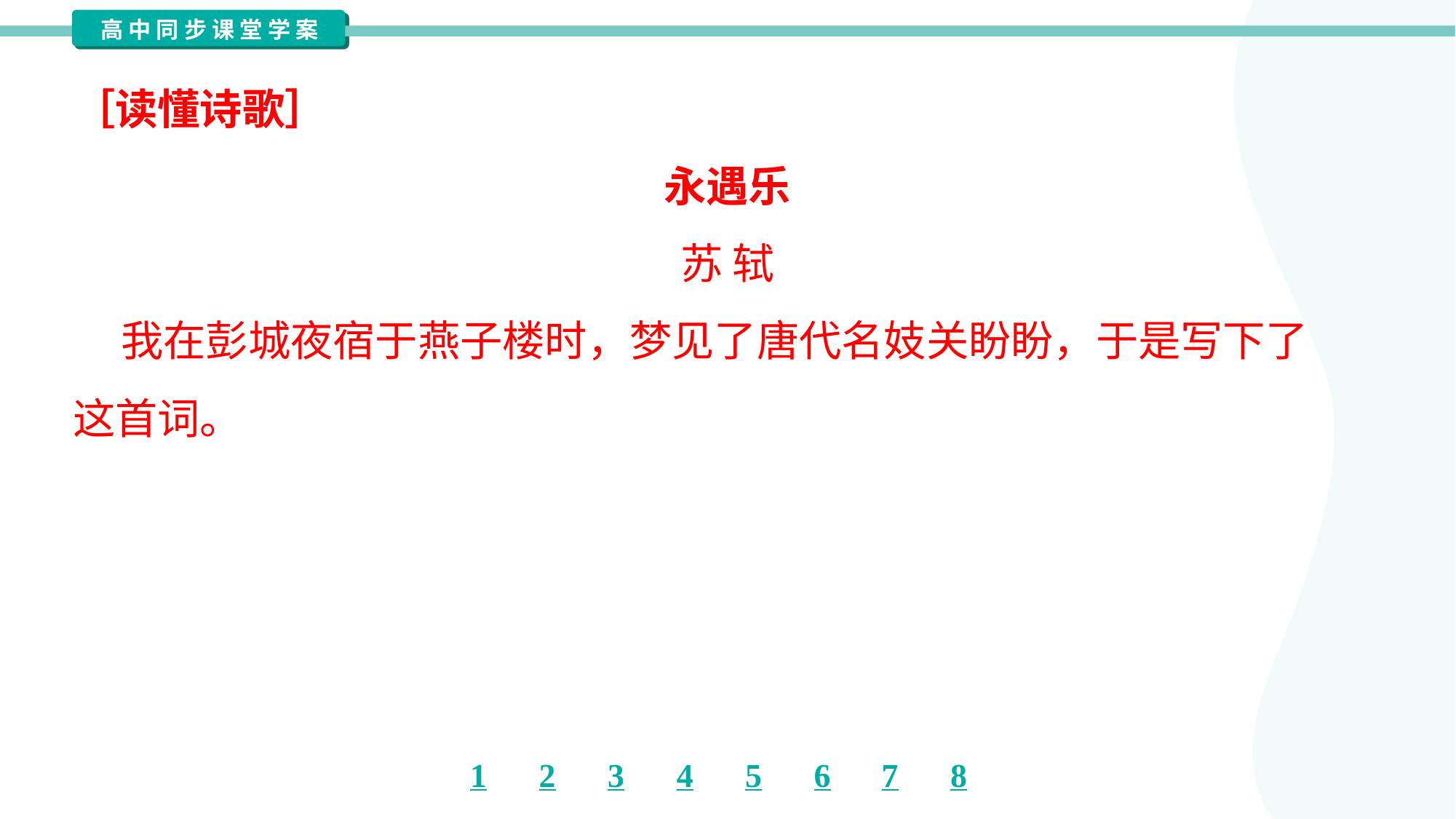

［读懂诗歌］
永遇乐
苏 轼
    我在彭城夜宿于燕子楼时，梦见了唐代名妓关盼盼，于是写下了
这首词。